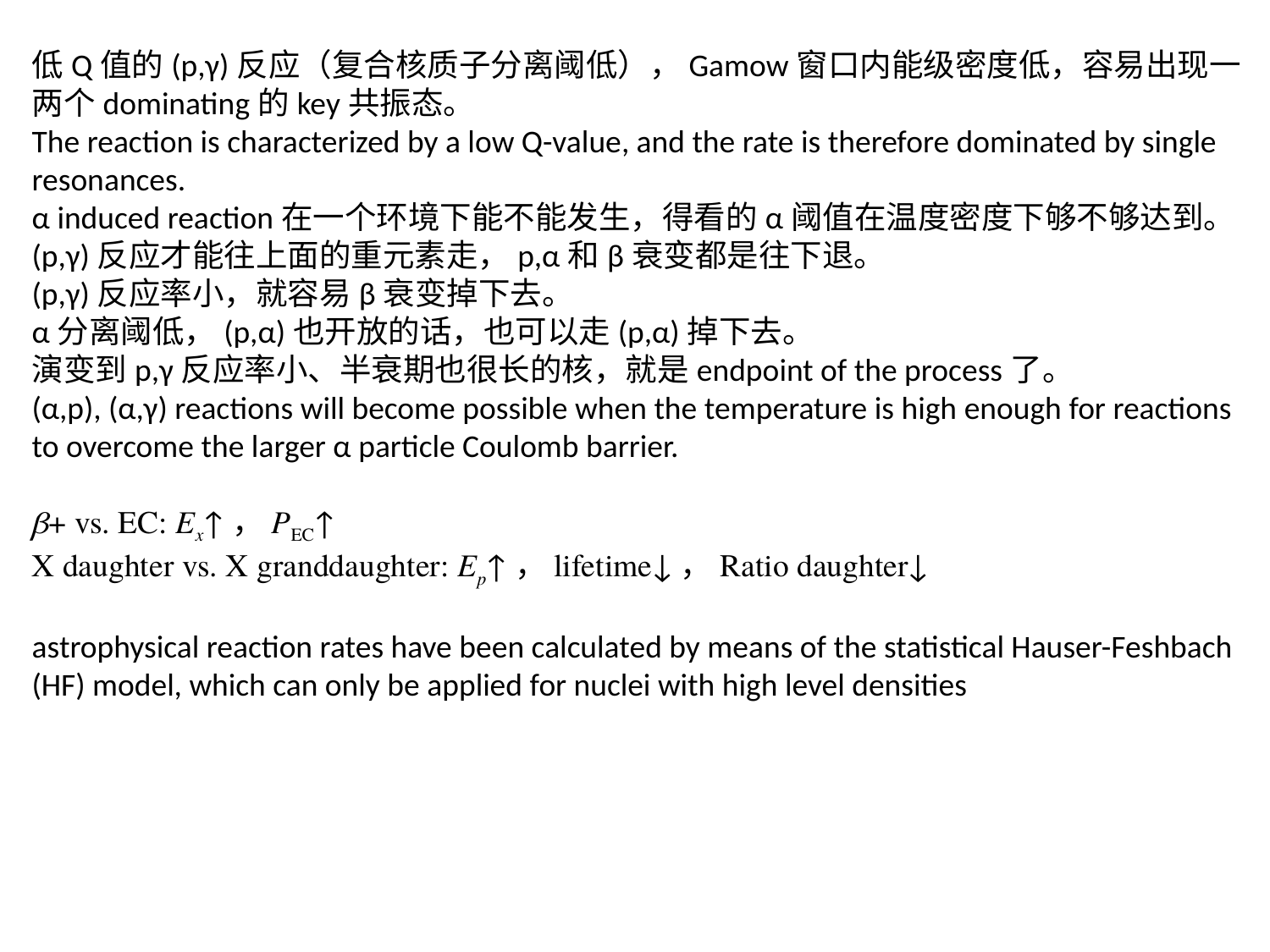

低Q值的(p,γ)反应（复合核质子分离阈低），Gamow窗口内能级密度低，容易出现一两个dominating的key共振态。
The reaction is characterized by a low Q-value, and the rate is therefore dominated by single resonances.
α induced reaction在一个环境下能不能发生，得看的α阈值在温度密度下够不够达到。
(p,γ)反应才能往上面的重元素走，p,α和β衰变都是往下退。
(p,γ)反应率小，就容易β衰变掉下去。
α分离阈低，(p,α)也开放的话，也可以走(p,α)掉下去。
演变到p,γ反应率小、半衰期也很长的核，就是endpoint of the process了。
(α,p), (α,γ) reactions will become possible when the temperature is high enough for reactions to overcome the larger α particle Coulomb barrier.

β+ vs. EC: Ex↑，PEC↑
X daughter vs. X granddaughter: Ep↑，lifetime↓，Ratio daughter↓

astrophysical reaction rates have been calculated by means of the statistical Hauser-Feshbach (HF) model, which can only be applied for nuclei with high level densities